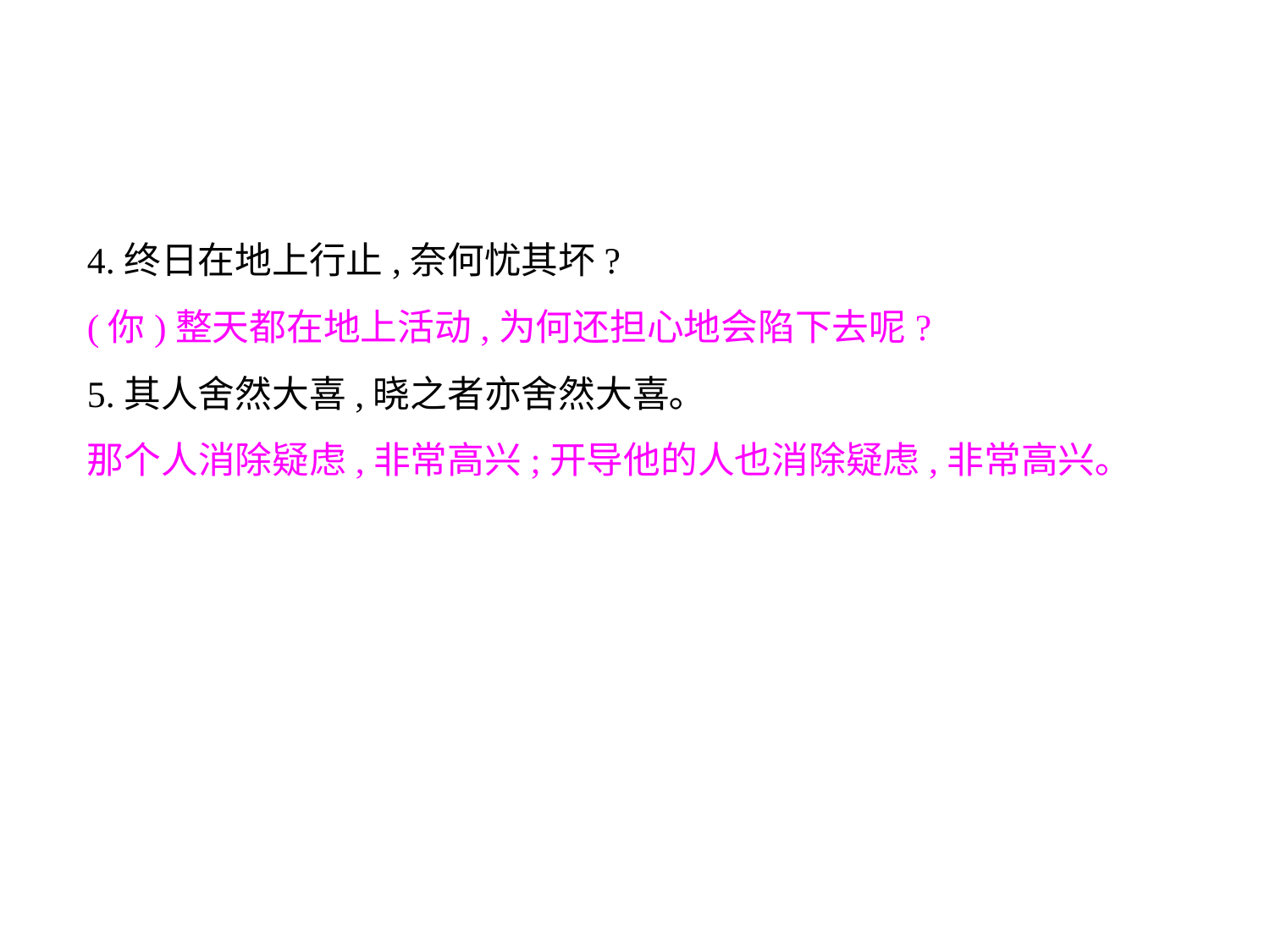

4.终日在地上行止,奈何忧其坏?
(你)整天都在地上活动,为何还担心地会陷下去呢?
5.其人舍然大喜,晓之者亦舍然大喜｡
那个人消除疑虑,非常高兴;开导他的人也消除疑虑,非常高兴｡